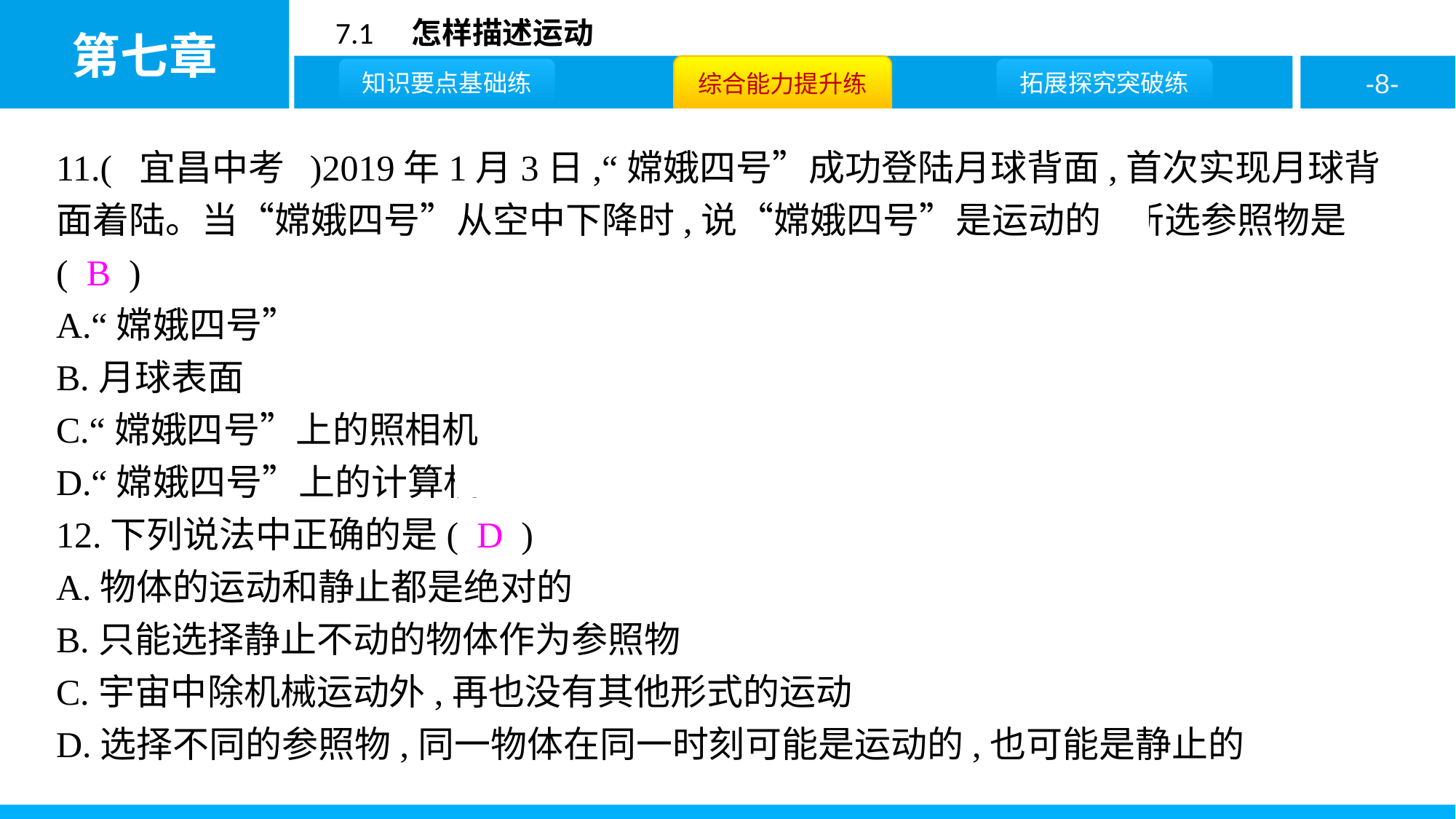

11.(  宜昌中考  )2019年1月3日,“嫦娥四号”成功登陆月球背面,首次实现月球背面着陆。当“嫦娥四号”从空中下降时,说“嫦娥四号”是运动的,所选参照物是(  B  )
A.“嫦娥四号”
B.月球表面
C.“嫦娥四号”上的照相机
D.“嫦娥四号”上的计算机
12.下列说法中正确的是(  D  )
A.物体的运动和静止都是绝对的
B.只能选择静止不动的物体作为参照物
C.宇宙中除机械运动外,再也没有其他形式的运动
D.选择不同的参照物,同一物体在同一时刻可能是运动的,也可能是静止的